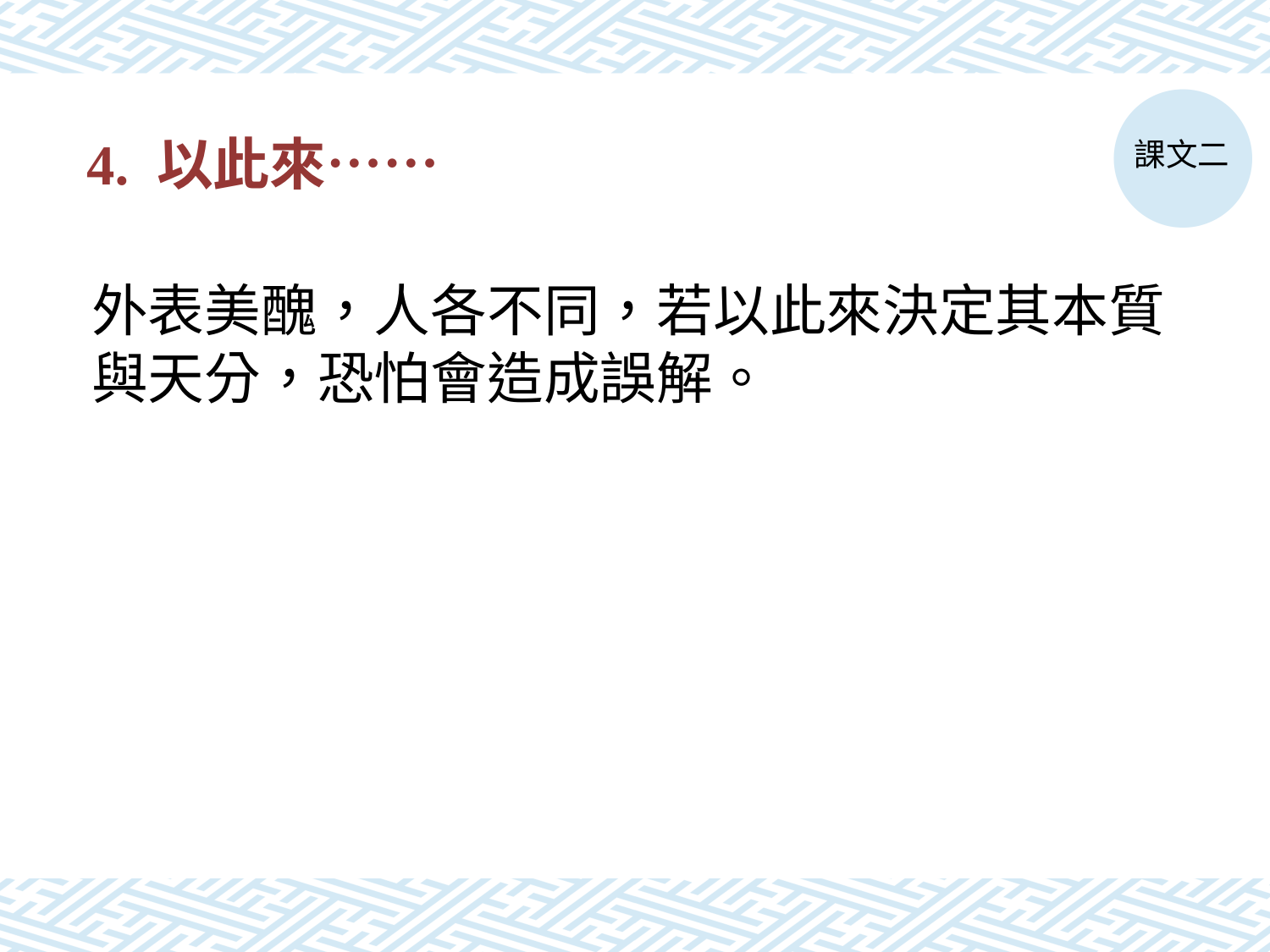

課文二
# 4. 以此來……
外表美醜，人各不同，若以此來決定其本質與天分，恐怕會造成誤解。